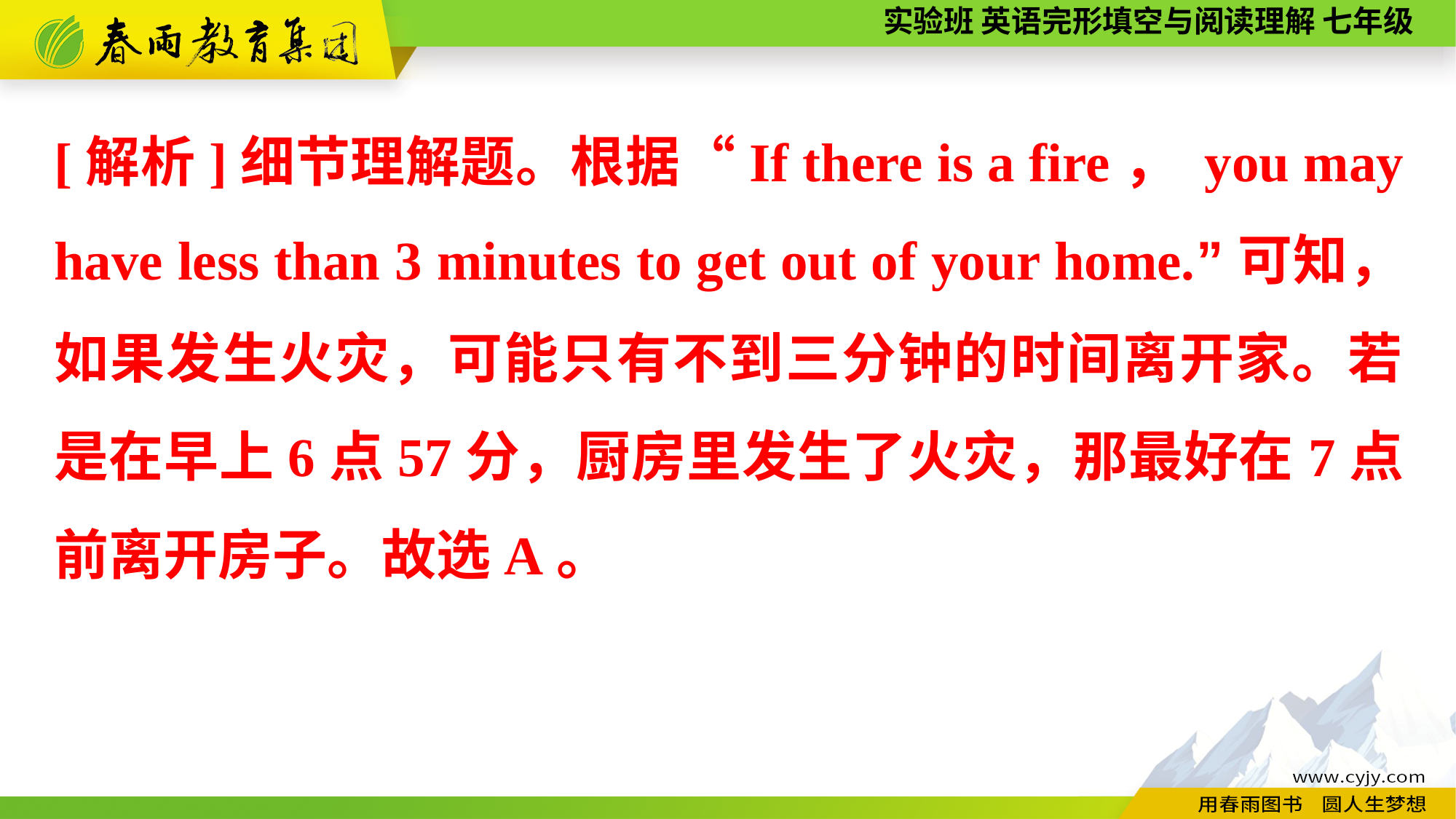

[解析]细节理解题。根据“If there is a fire， you may have less than 3 minutes to get out of your home.”可知，如果发生火灾，可能只有不到三分钟的时间离开家。若是在早上6点57分，厨房里发生了火灾，那最好在7点前离开房子。故选A。